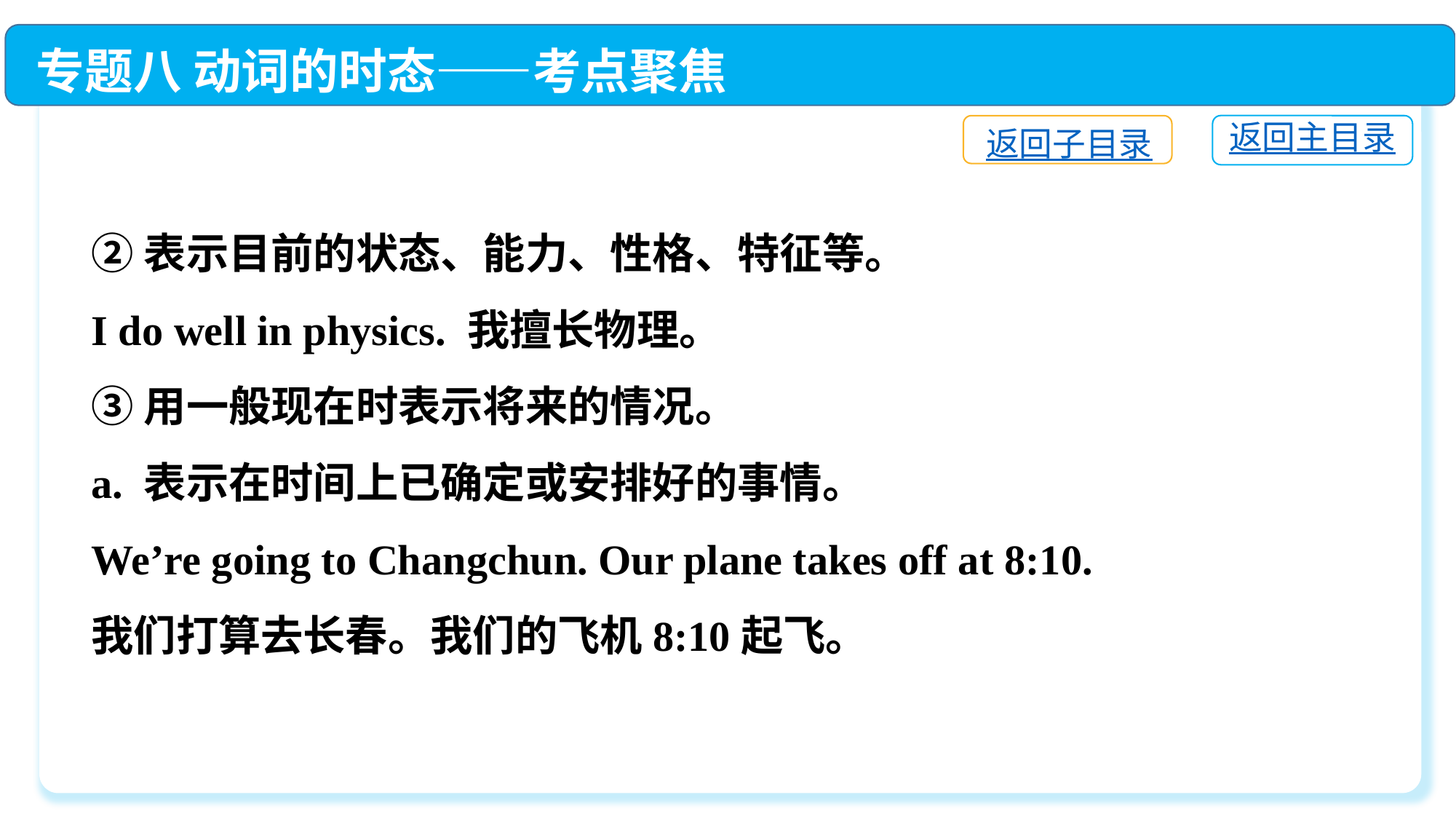

专题八 动词的时态——考点聚焦

返回主目录

返回子目录
②表示目前的状态、能力、性格、特征等。
I do well in physics. 我擅长物理。
③用一般现在时表示将来的情况。
a. 表示在时间上已确定或安排好的事情。
We’re going to Changchun. Our plane takes off at 8:10.
我们打算去长春。我们的飞机8:10起飞。